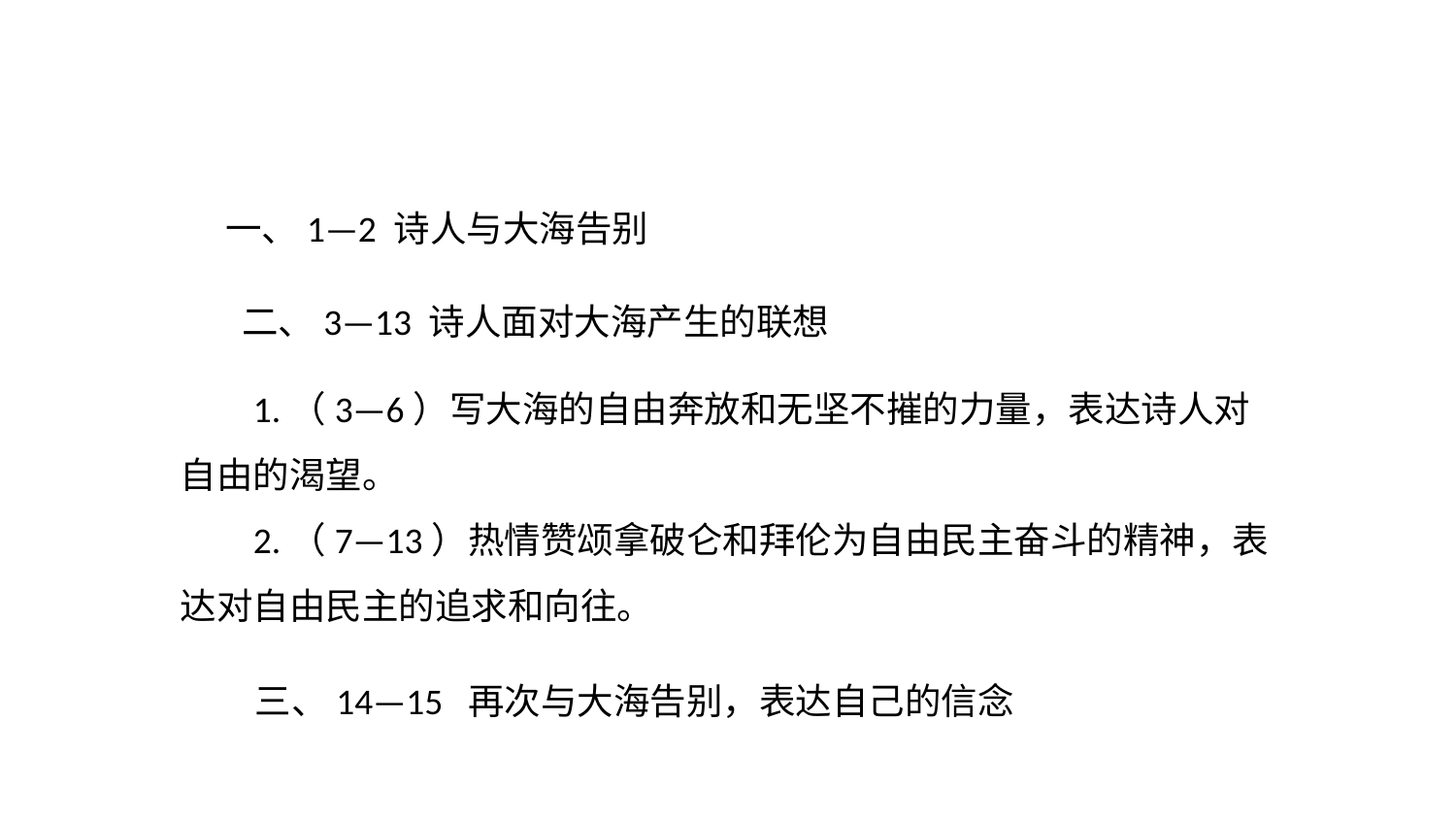

理解诗意
一、1—2 诗人与大海告别
 二、3—13 诗人面对大海产生的联想
1.（3—6）写大海的自由奔放和无坚不摧的力量，表达诗人对自由的渴望。
2.（7—13）热情赞颂拿破仑和拜伦为自由民主奋斗的精神，表达对自由民主的追求和向往。
 三、14—15  再次与大海告别，表达自己的信念